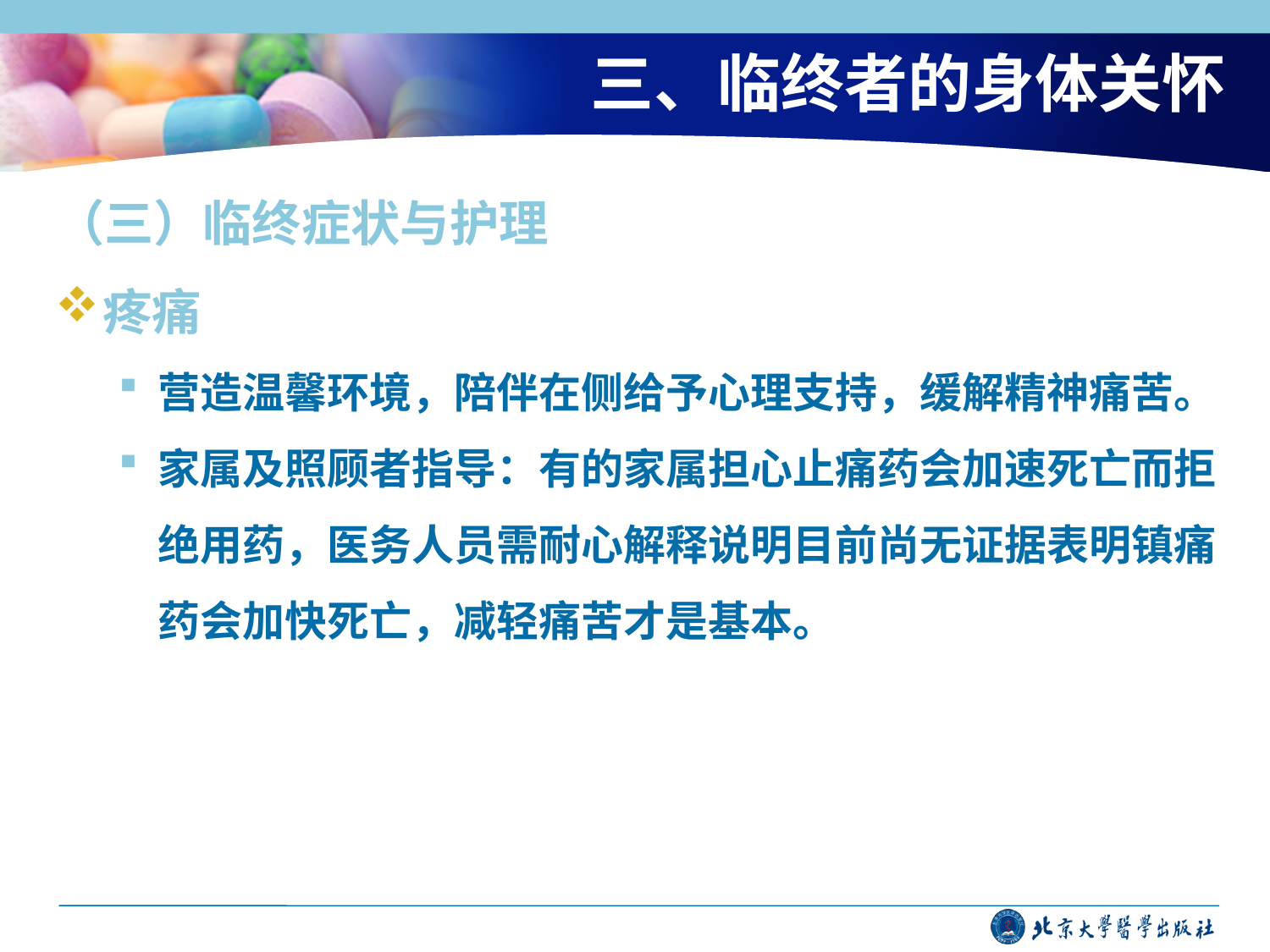

# 三、临终者的身体关怀
（三）临终症状与护理
疼痛
营造温馨环境，陪伴在侧给予心理支持，缓解精神痛苦。
家属及照顾者指导：有的家属担心止痛药会加速死亡而拒绝用药，医务人员需耐心解释说明目前尚无证据表明镇痛药会加快死亡，减轻痛苦才是基本。